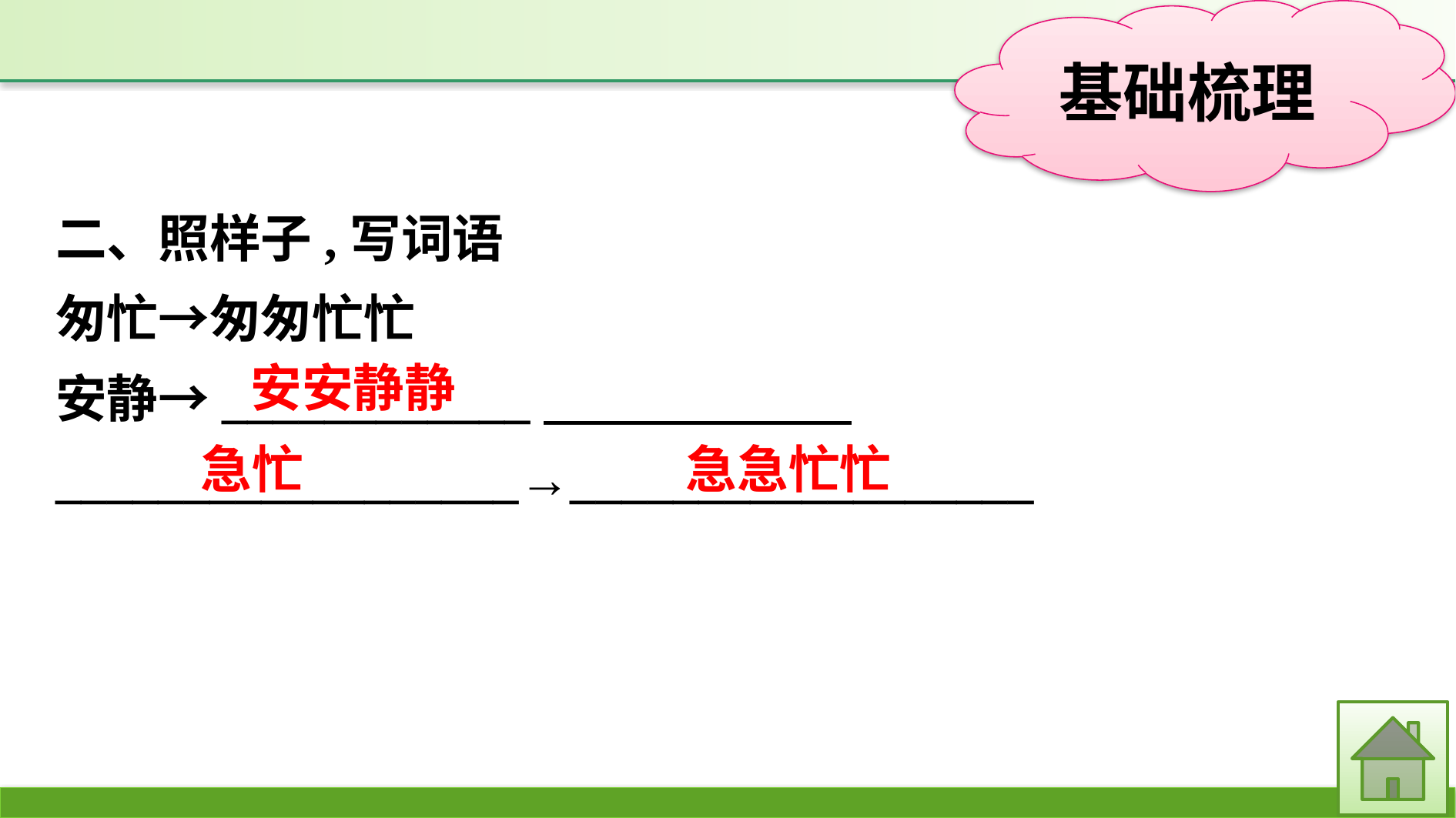

二、照样子,写词语
匆忙→匆匆忙忙
安静→____________
__________________→__________________
安安静静
急急忙忙
急忙